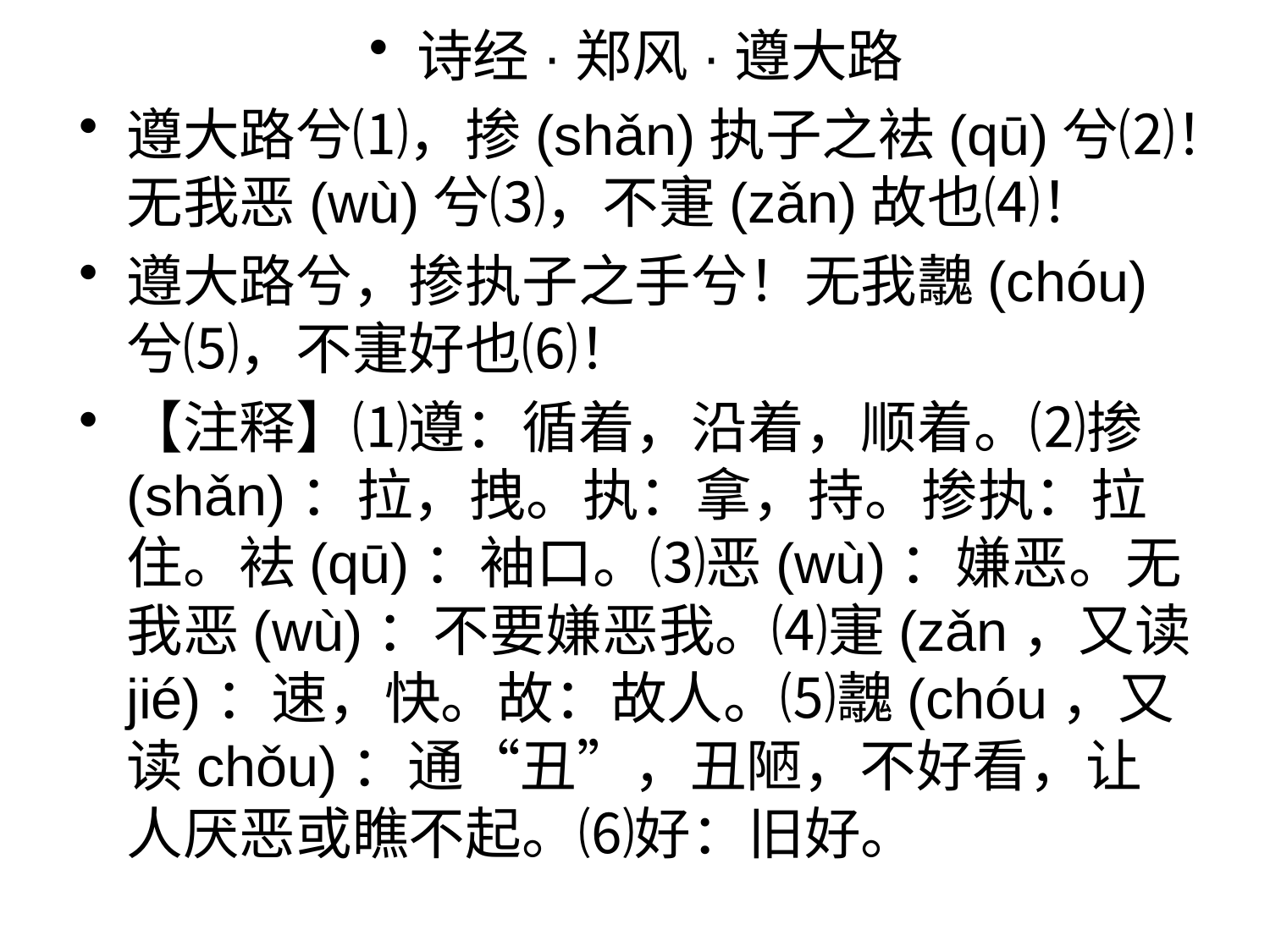

诗经·郑风·遵大路
遵大路兮⑴，掺(shǎn)执子之袪(qū)兮⑵！无我恶(wù)兮⑶，不寁(zǎn)故也⑷！
遵大路兮，掺执子之手兮！无我魗(chóu)兮⑸，不寁好也⑹！
【注释】⑴遵：循着，沿着，顺着。⑵掺(shǎn)：拉，拽。执：拿，持。掺执：拉住。袪(qū)：袖口。⑶恶(wù)：嫌恶。无我恶(wù)：不要嫌恶我。⑷寁(zǎn，又读jié)：速，快。故：故人。⑸魗(chóu，又读chǒu)：通“丑”，丑陋，不好看，让人厌恶或瞧不起。⑹好：旧好。